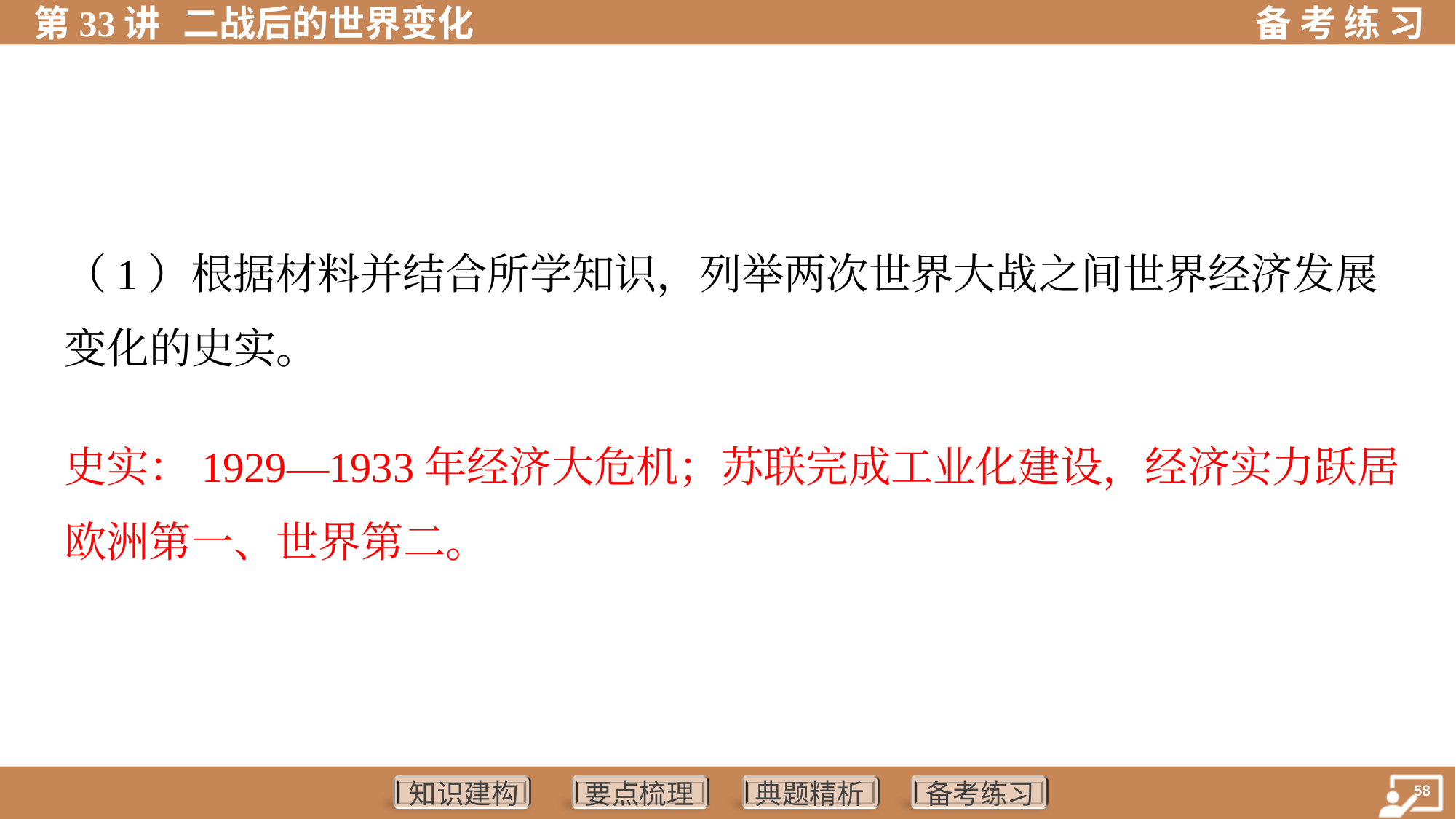

（1）根据材料并结合所学知识，列举两次世界大战之间世界经济发展
变化的史实。
史实：1929—1933年经济大危机；苏联完成工业化建设，经济实力跃居
欧洲第一、世界第二。